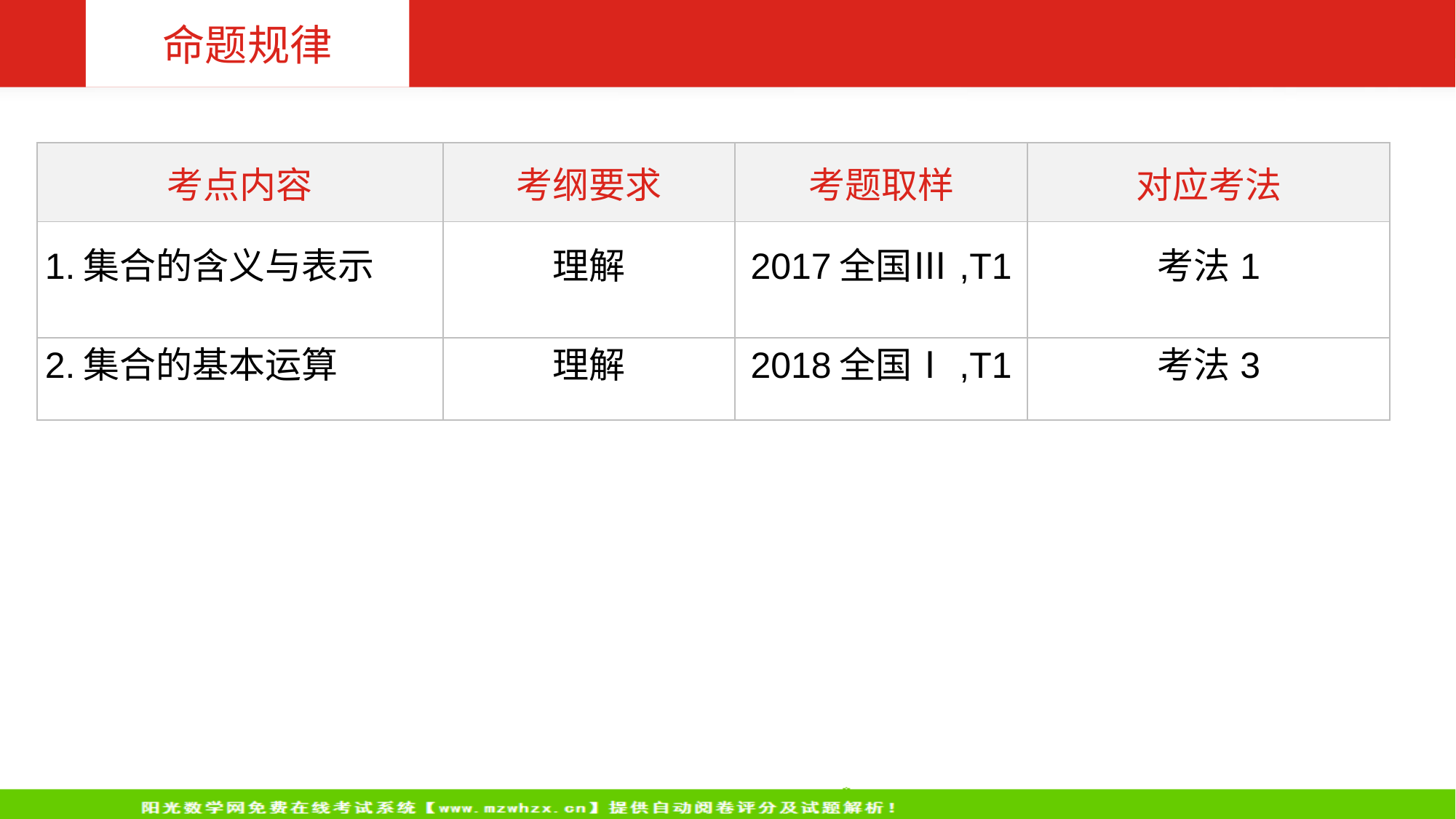

命题规律
| 考点内容 | 考纲要求 | 考题取样 | 对应考法 |
| --- | --- | --- | --- |
| 1.集合的含义与表示 | 理解 | 2017全国Ⅲ,T1 | 考法1 |
| 2.集合的基本运算 | 理解 | 2018全国Ⅰ,T1 | 考法3 |